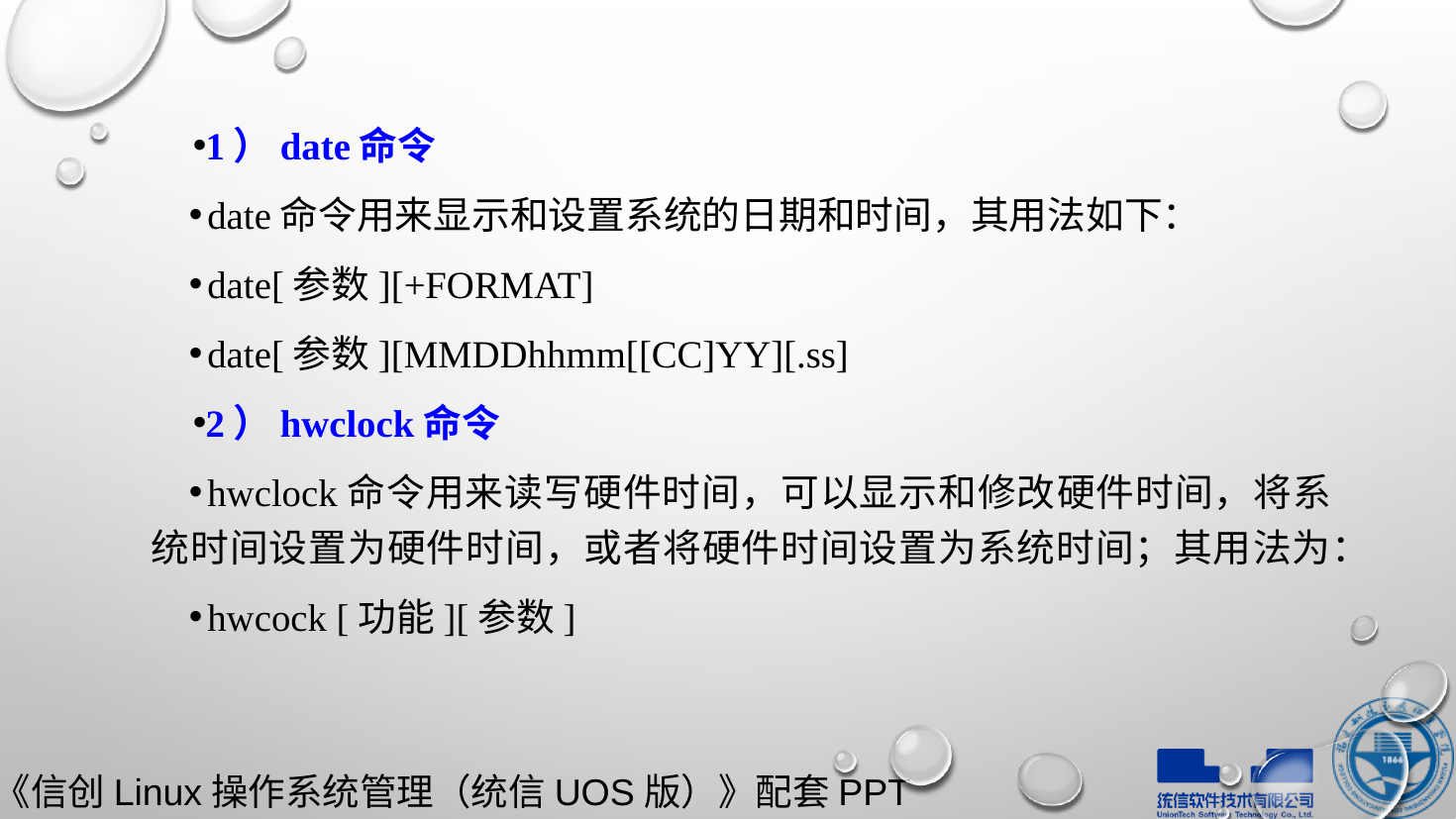

1）date命令
date命令用来显示和设置系统的日期和时间，其用法如下：
date[参数][+FORMAT]
date[参数][MMDDhhmm[[CC]YY][.ss]
2）hwclock命令
hwclock命令用来读写硬件时间，可以显示和修改硬件时间，将系统时间设置为硬件时间，或者将硬件时间设置为系统时间；其用法为：
hwcock [功能][参数]